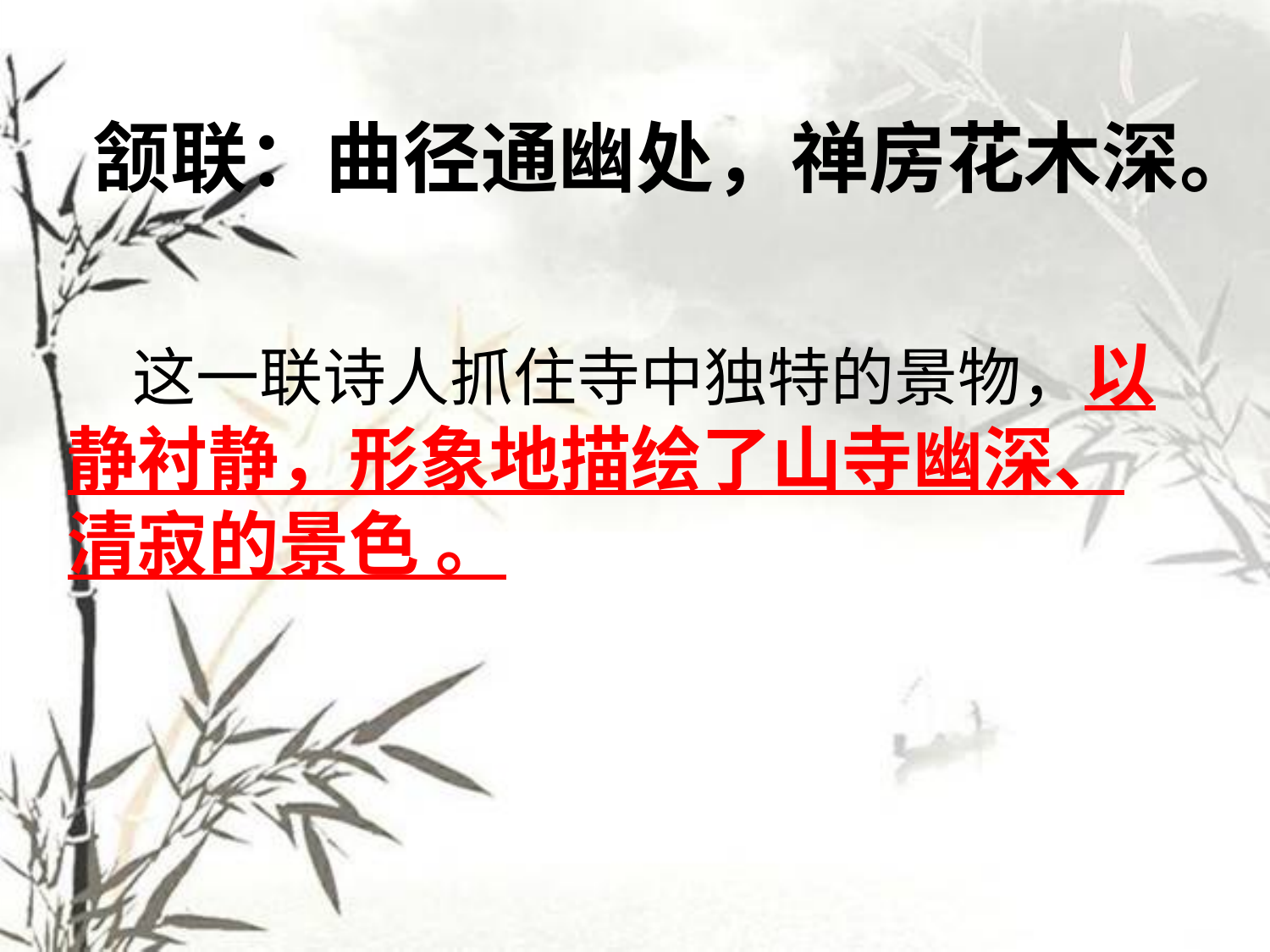

颔联：曲径通幽处，禅房花木深。
    这一联诗人抓住寺中独特的景物，以静衬静，形象地描绘了山寺幽深、清寂的景色 。